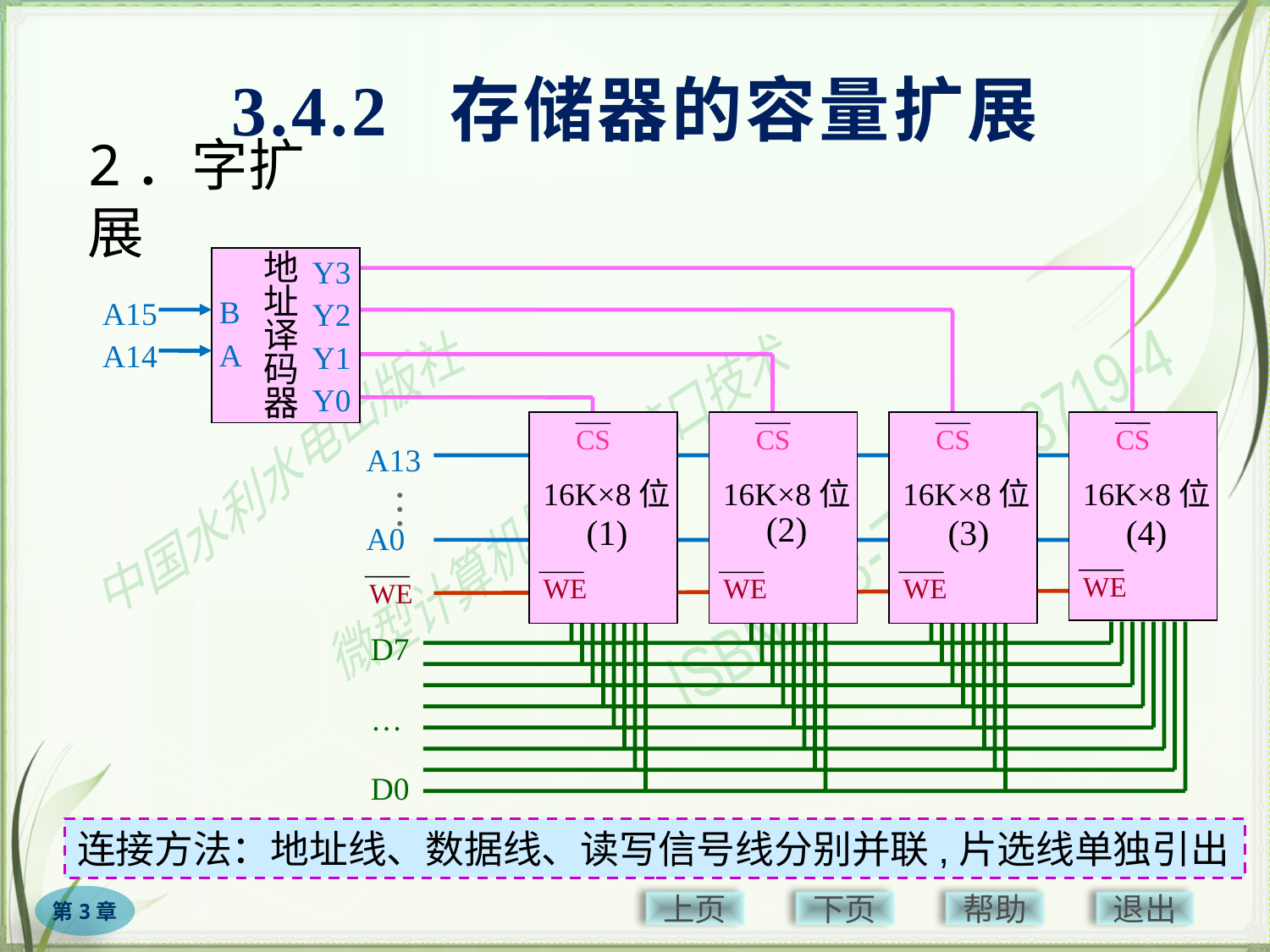

3.4.2  存储器的容量扩展
# 2．字扩展
Y3
Y2
Y1
Y0
地
址
译
码
器

B
A
A15
A14

CS

(4)
WE

16K×8位

CS

(1)
WE

16K×8位

CS

(2)
WE

16K×8位

CS

(3)
WE

16K×8位
A13

A0
…

WE

D7
…
D0

连接方法：地址线、数据线、读写信号线分别并联,片选线单独引出